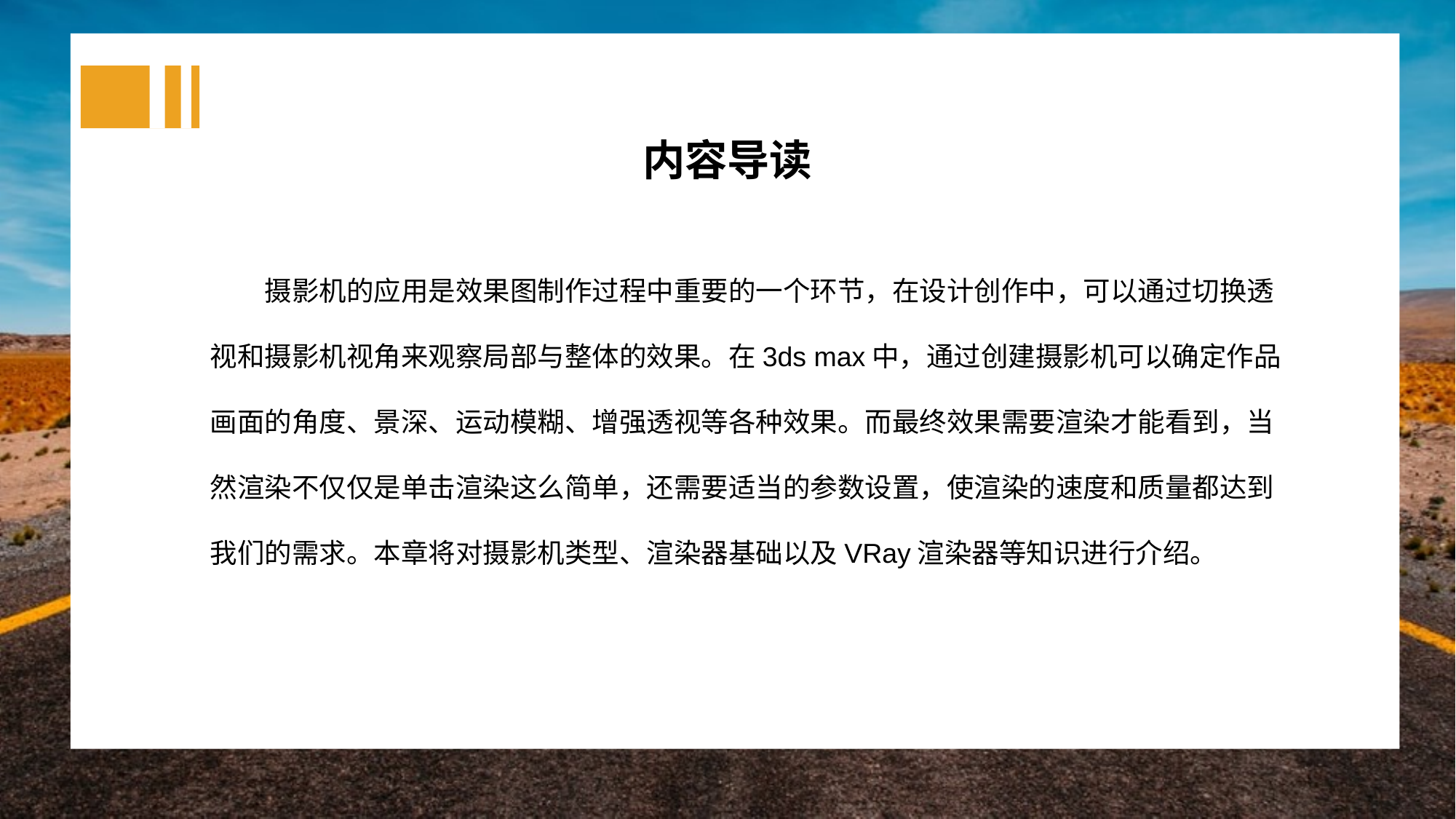

内容导读
摄影机的应用是效果图制作过程中重要的一个环节，在设计创作中，可以通过切换透视和摄影机视角来观察局部与整体的效果。在3ds max中，通过创建摄影机可以确定作品画面的角度、景深、运动模糊、增强透视等各种效果。而最终效果需要渲染才能看到，当然渲染不仅仅是单击渲染这么简单，还需要适当的参数设置，使渲染的速度和质量都达到我们的需求。本章将对摄影机类型、渲染器基础以及VRay渲染器等知识进行介绍。